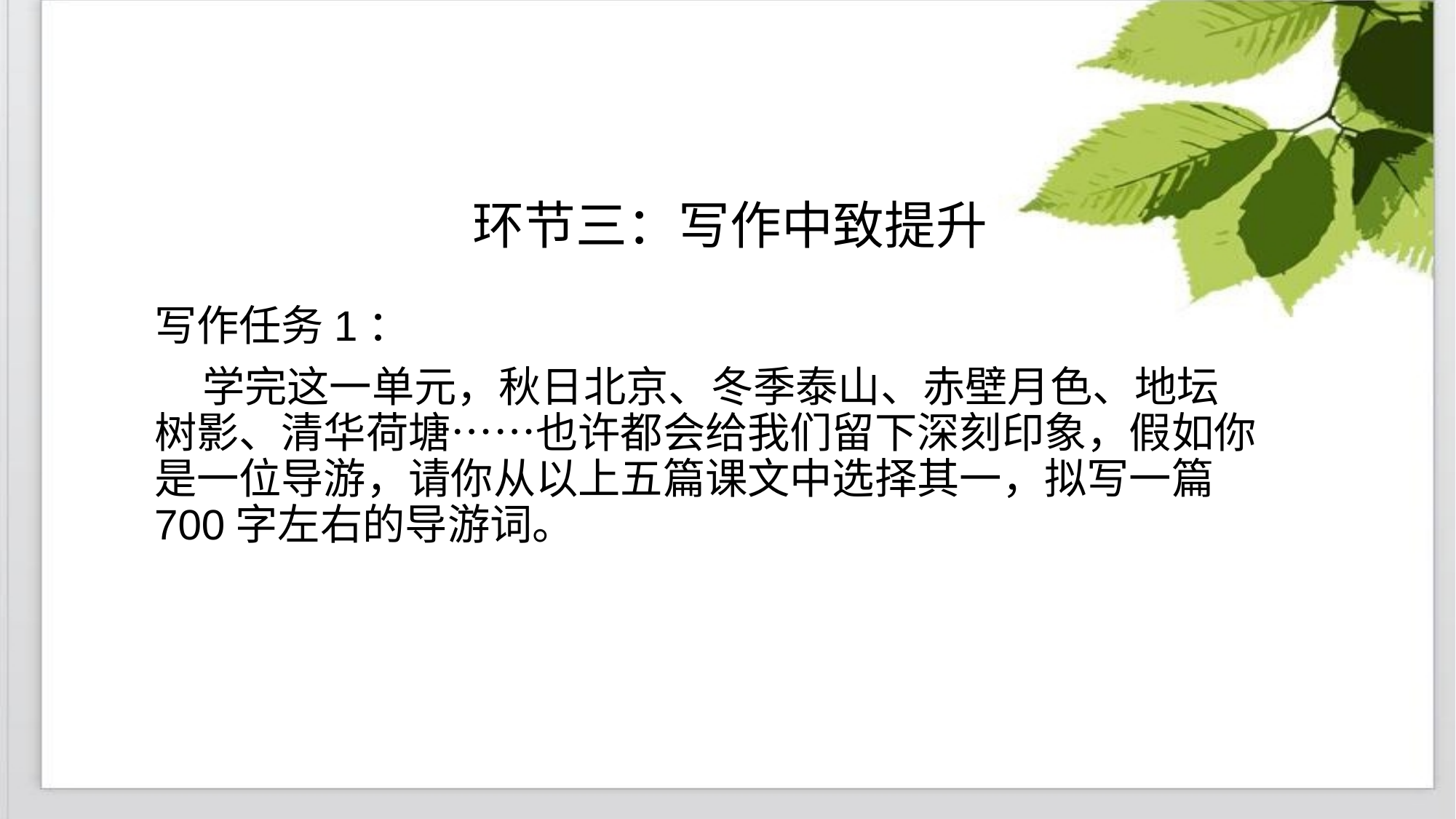

环节三：写作中致提升
写作任务1：
    学完这一单元，秋日北京、冬季泰山、赤壁月色、地坛树影、清华荷塘……也许都会给我们留下深刻印象，假如你是一位导游，请你从以上五篇课文中选择其一，拟写一篇700字左右的导游词。